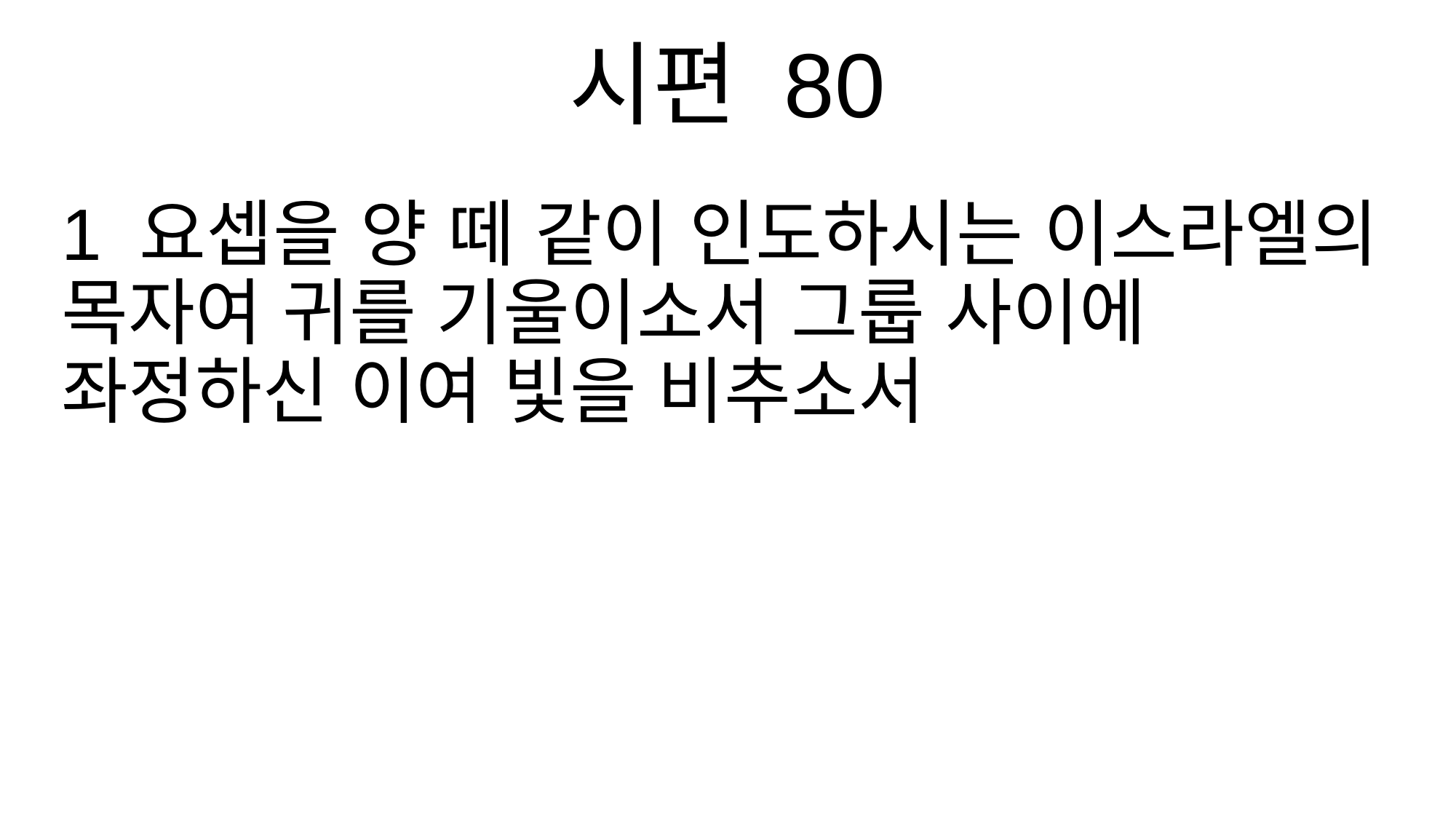

시편 80
1 요셉을 양 떼 같이 인도하시는 이스라엘의 목자여 귀를 기울이소서 그룹 사이에 좌정하신 이여 빛을 비추소서